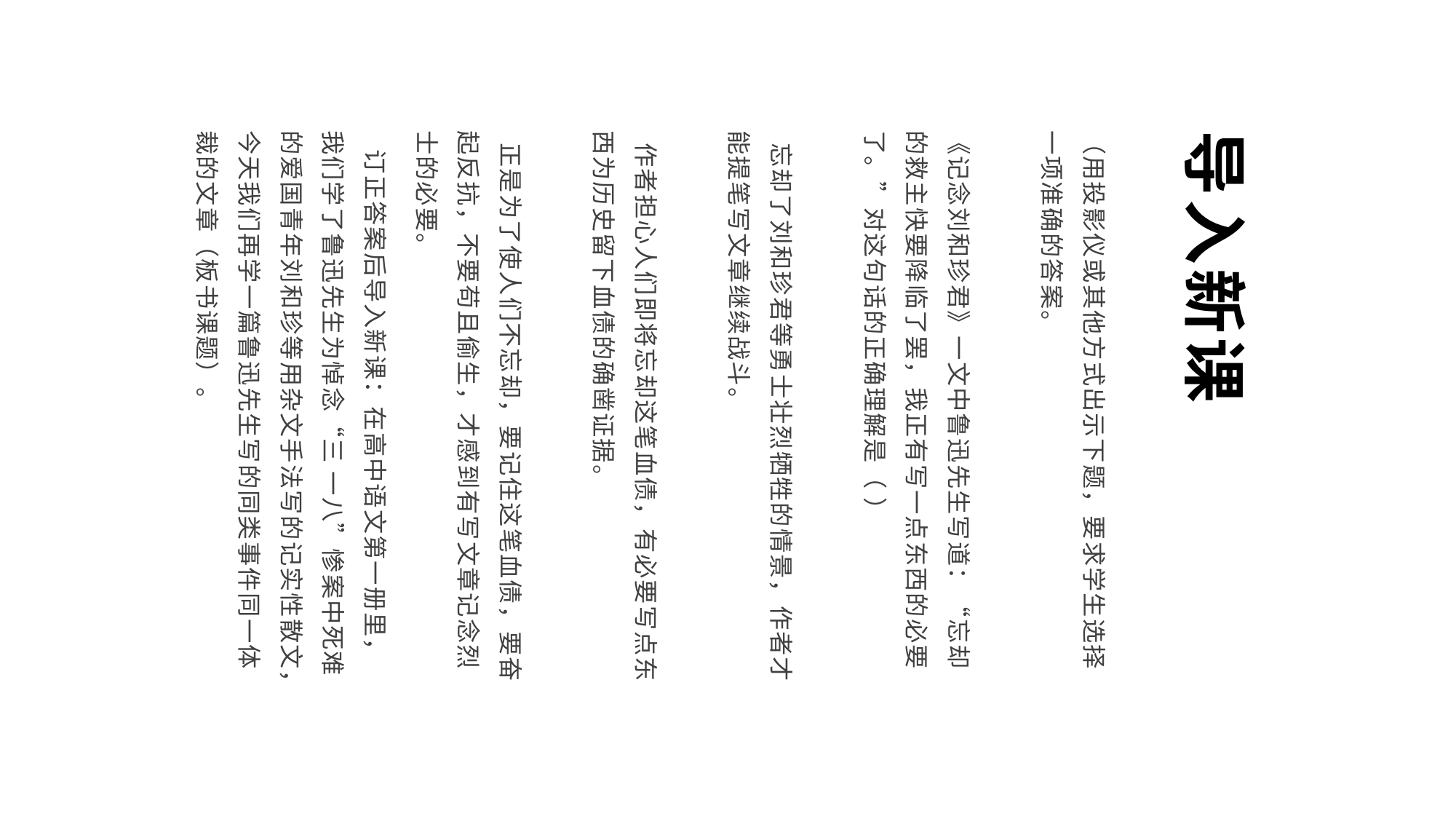

（用投影仪或其他方式出示下题，要求学生选择一项准确的答案。

《记念刘和珍君》一文中鲁迅先生写道：“忘却的救主快要降临了罢，我正有写一点东西的必要了。”对这句话的正确理解是（ ）

 忘却了刘和珍君等勇士壮烈牺牲的情景，作者才能提笔写文章继续战斗。

 作者担心人们即将忘却这笔血债，有必要写点东西为历史留下血债的确凿证据。

 正是为了使人们不忘却，要记住这笔血债，要奋起反抗，不要苟且偷生，才感到有写文章记念烈士的必要。
  订正答案后导入新课：在高中语文第一册里，我们学了鲁迅先生为悼念“三 一八”惨案中死难的爱国青年刘和珍等用杂文手法写的记实性散文，今天我们再学一篇鲁迅先生写的同类事件同一体裁的文章（板书课题）。
导入新课